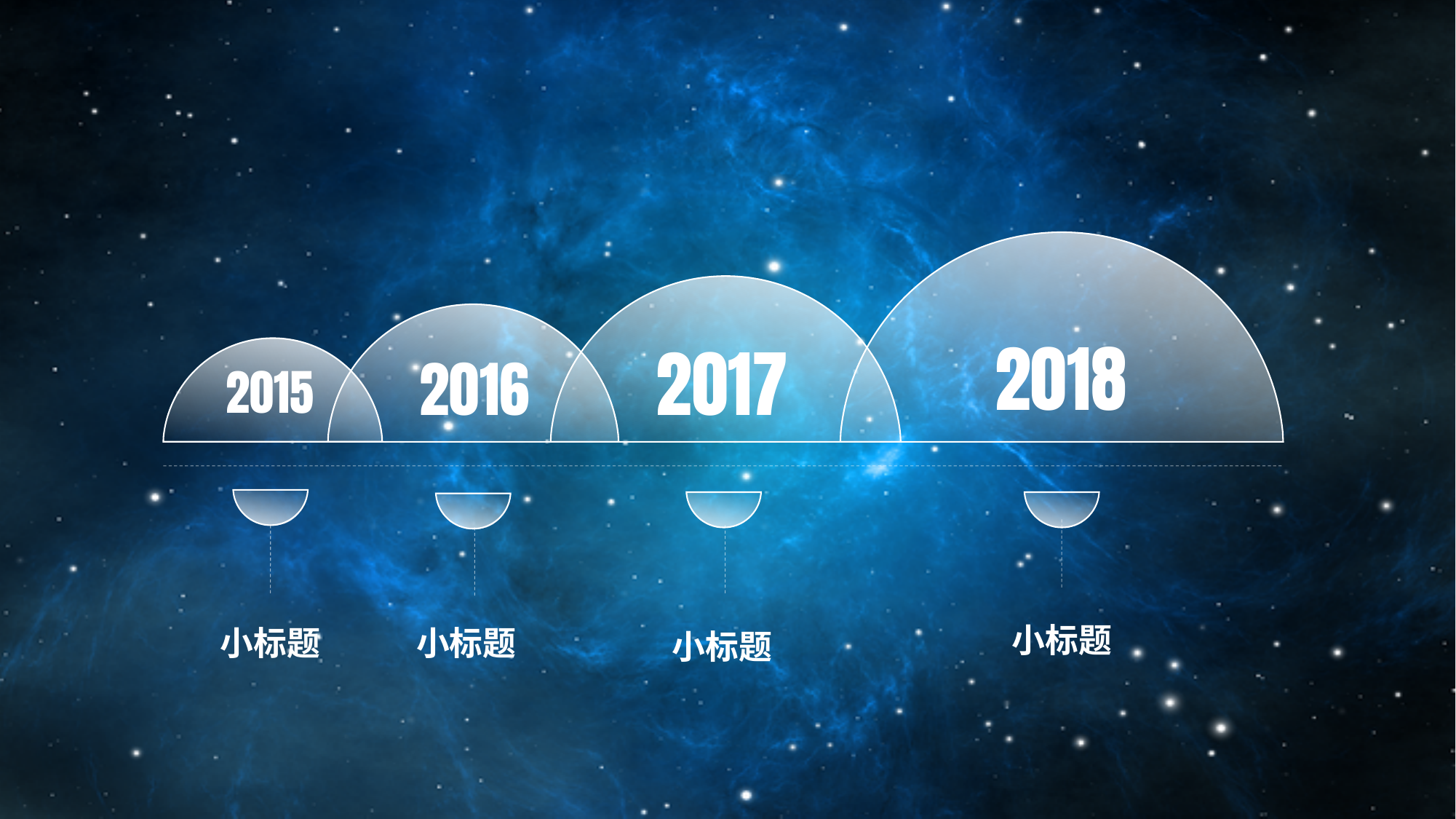

2018

2017

2016

2015

小标题
小标题
小标题
小标题